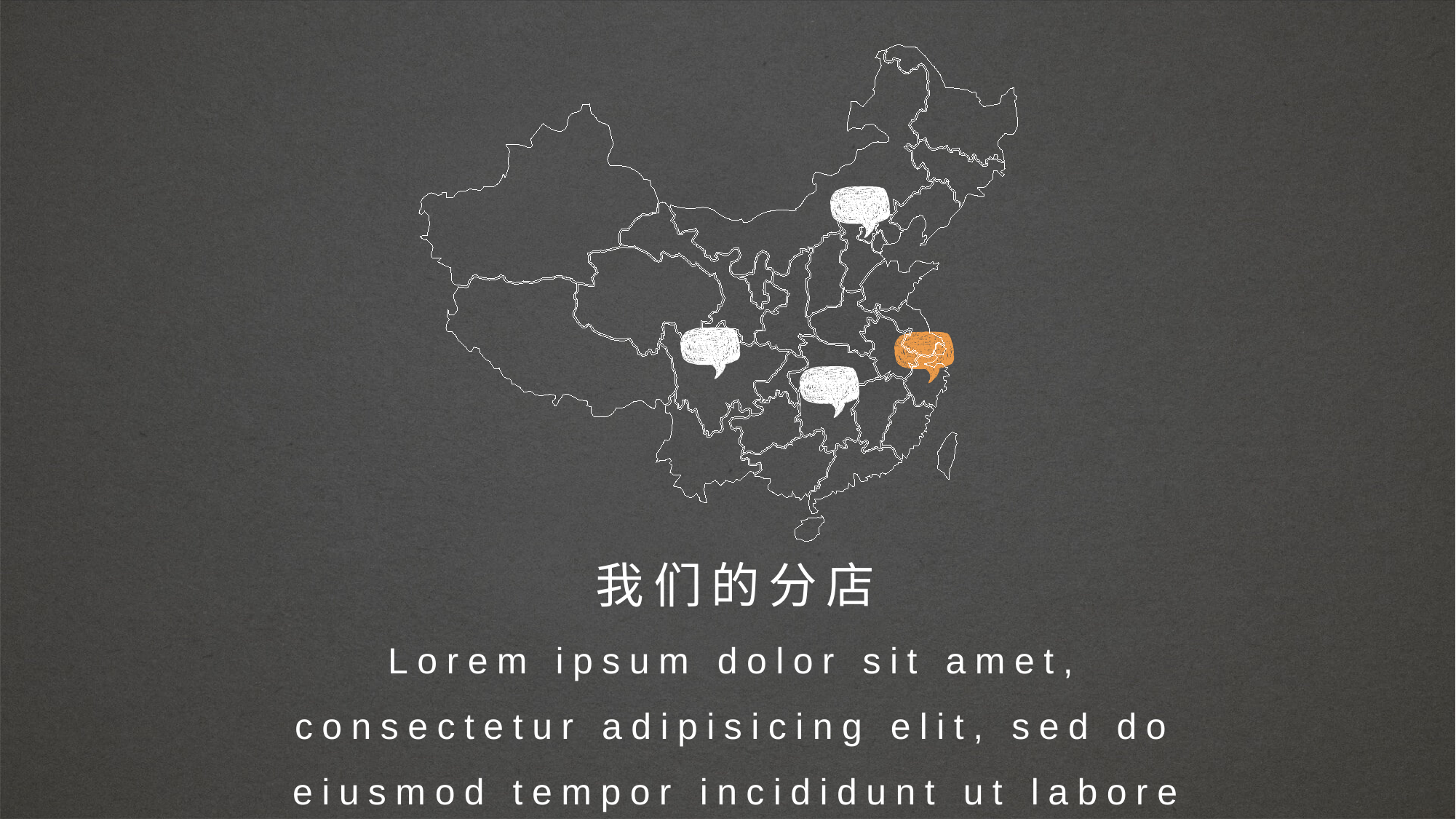

我们的分店
Lorem ipsum dolor sit amet, consectetur adipisicing elit, sed do eiusmod tempor incididunt ut labore